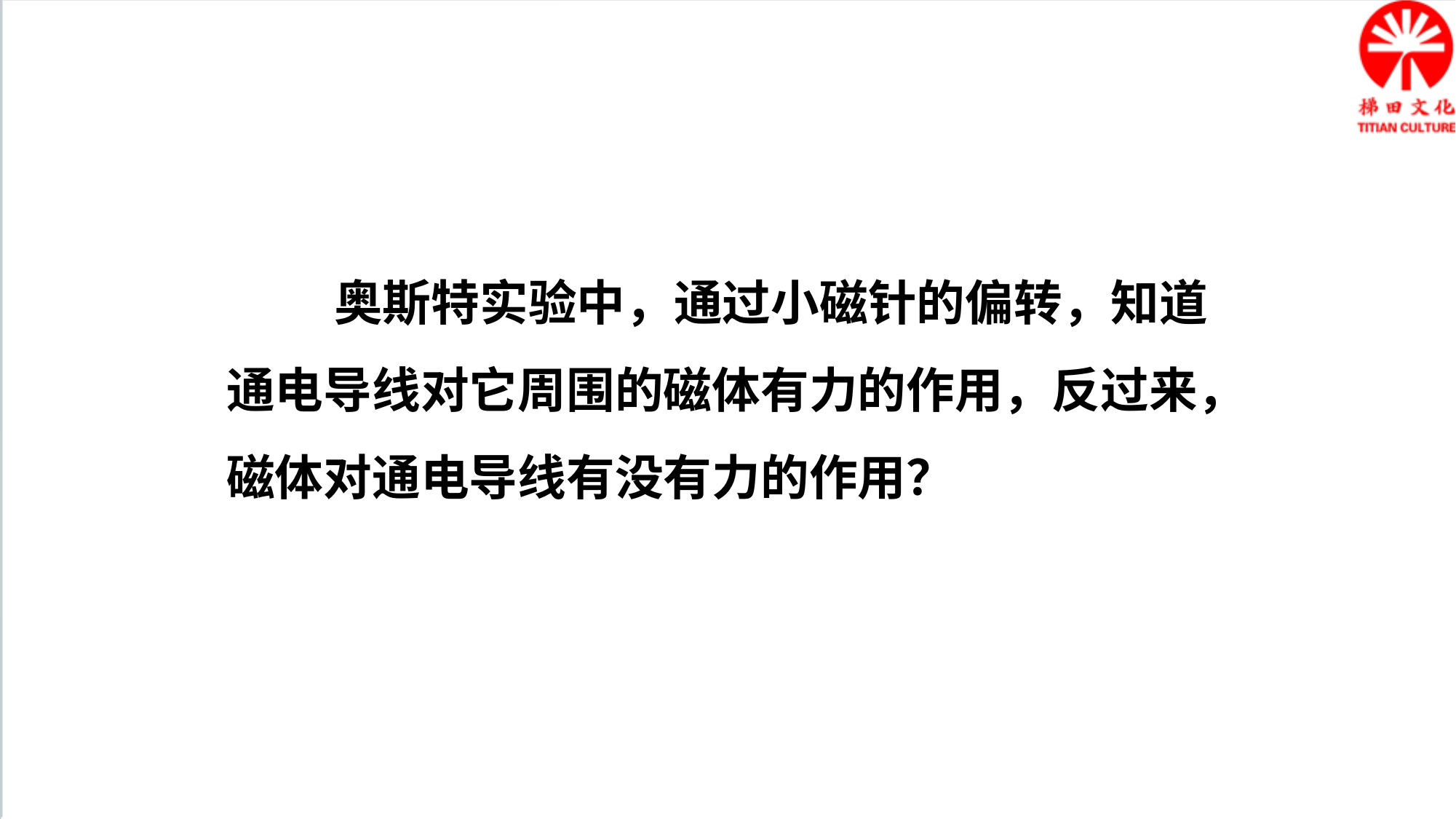

奥斯特实验中，通过小磁针的偏转，知道通电导线对它周围的磁体有力的作用，反过来，磁体对通电导线有没有力的作用？